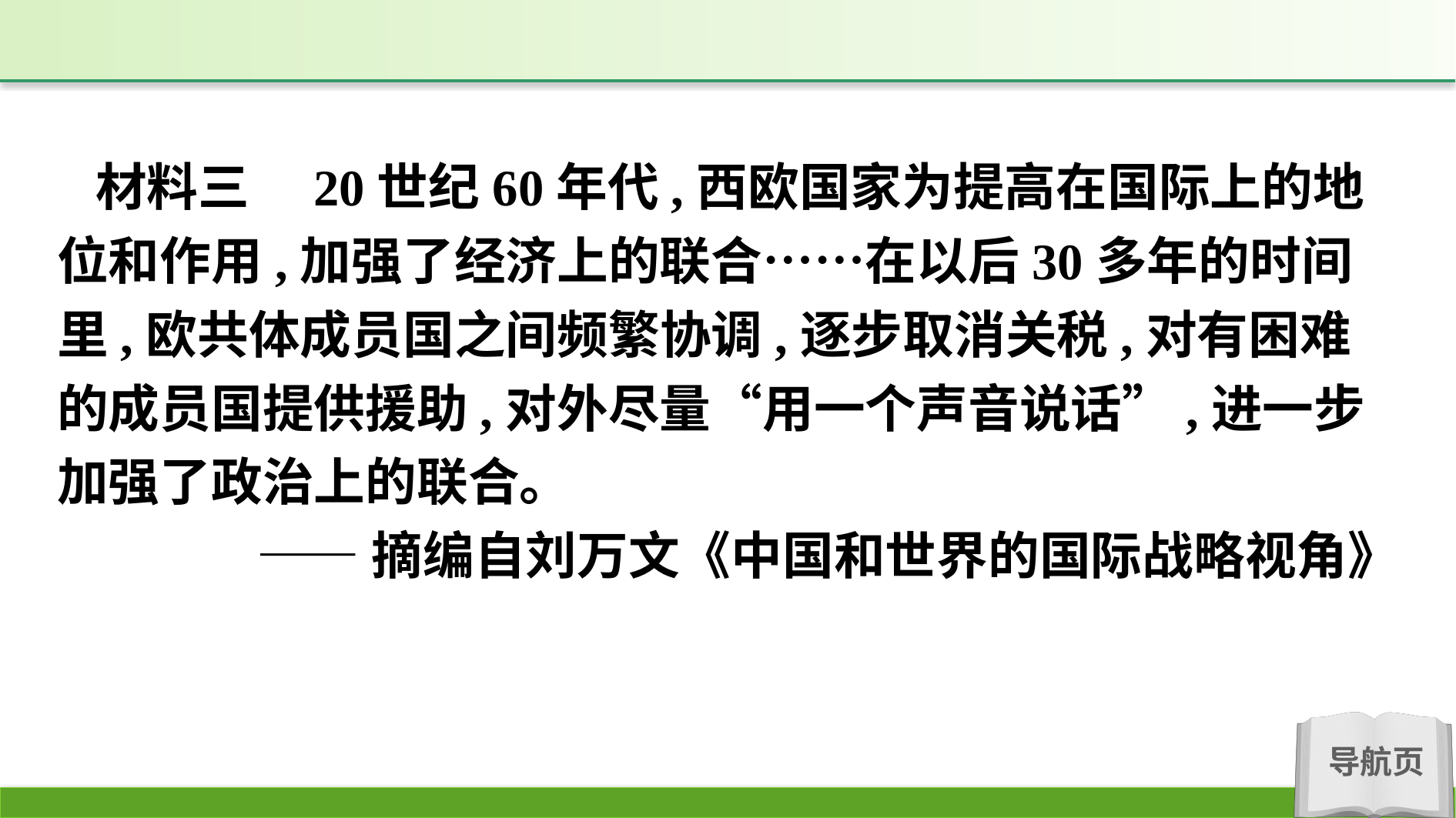

材料三　20世纪60年代,西欧国家为提高在国际上的地位和作用,加强了经济上的联合……在以后30多年的时间里,欧共体成员国之间频繁协调,逐步取消关税,对有困难的成员国提供援助,对外尽量“用一个声音说话”,进一步加强了政治上的联合。
——摘编自刘万文《中国和世界的国际战略视角》